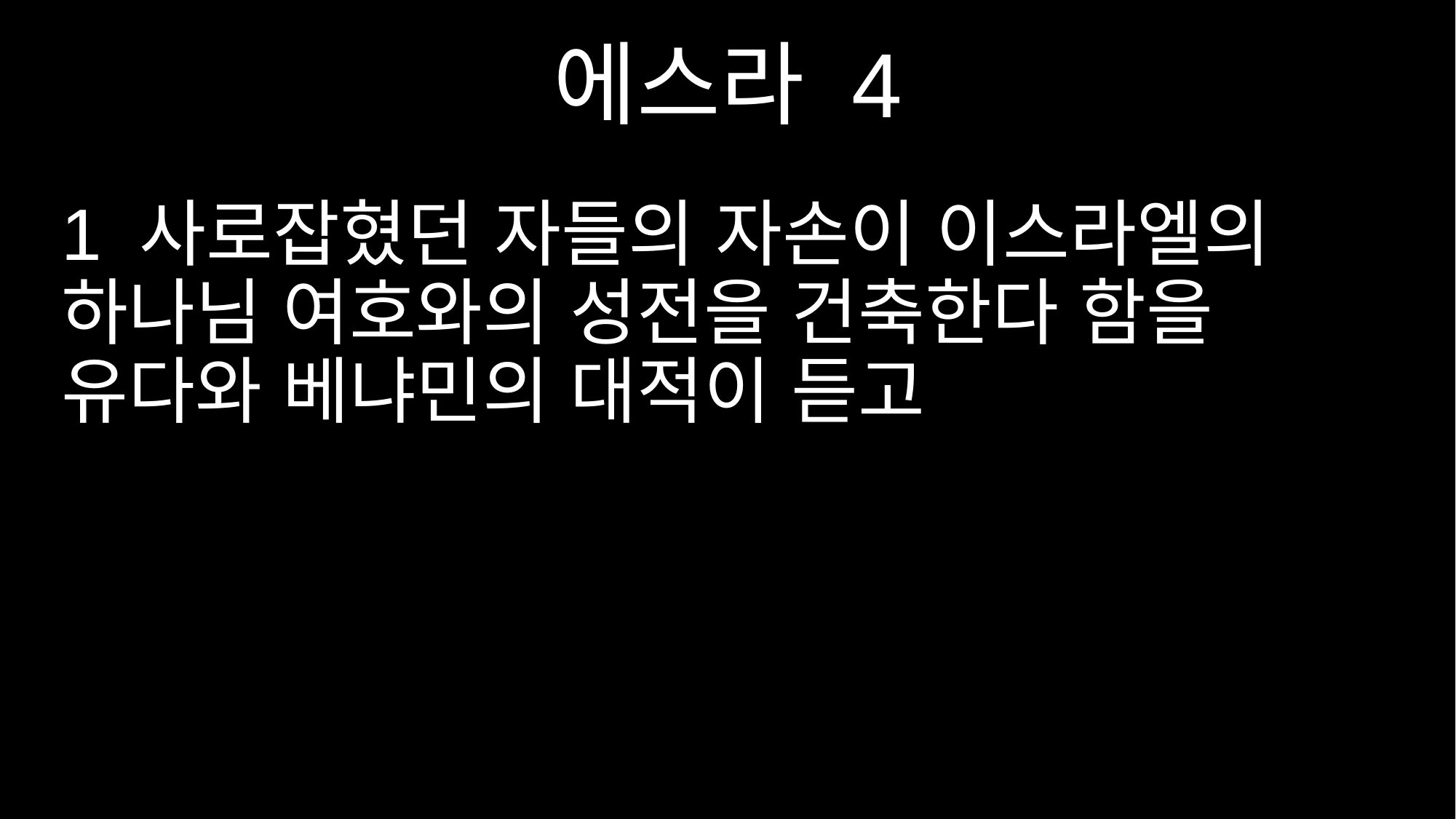

에스라 4
1 사로잡혔던 자들의 자손이 이스라엘의 하나님 여호와의 성전을 건축한다 함을 유다와 베냐민의 대적이 듣고